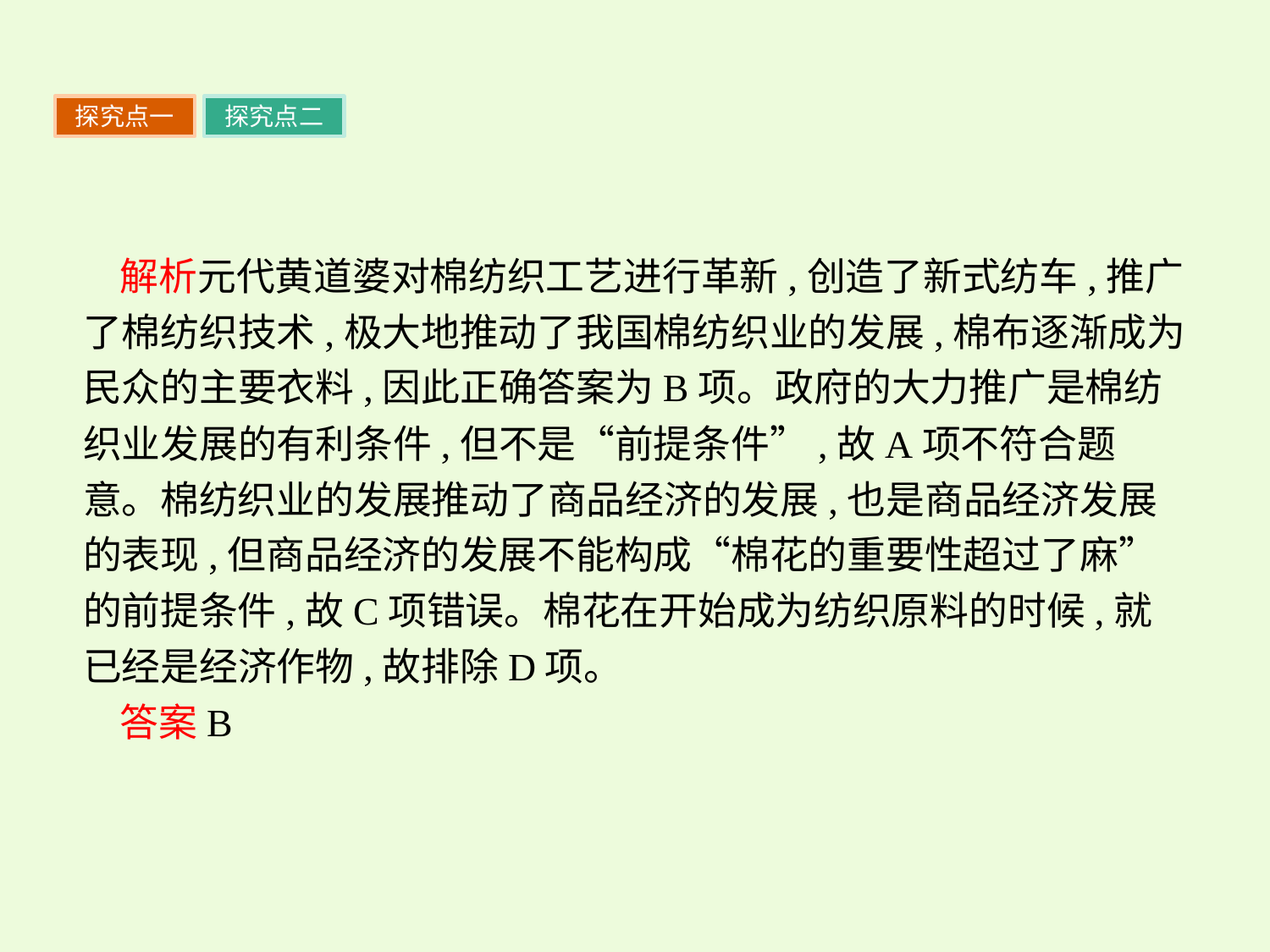

探究点一
探究点二
解析元代黄道婆对棉纺织工艺进行革新,创造了新式纺车,推广了棉纺织技术,极大地推动了我国棉纺织业的发展,棉布逐渐成为民众的主要衣料,因此正确答案为B项。政府的大力推广是棉纺织业发展的有利条件,但不是“前提条件”,故A项不符合题意。棉纺织业的发展推动了商品经济的发展,也是商品经济发展的表现,但商品经济的发展不能构成“棉花的重要性超过了麻”的前提条件,故C项错误。棉花在开始成为纺织原料的时候,就已经是经济作物,故排除D项。
答案B